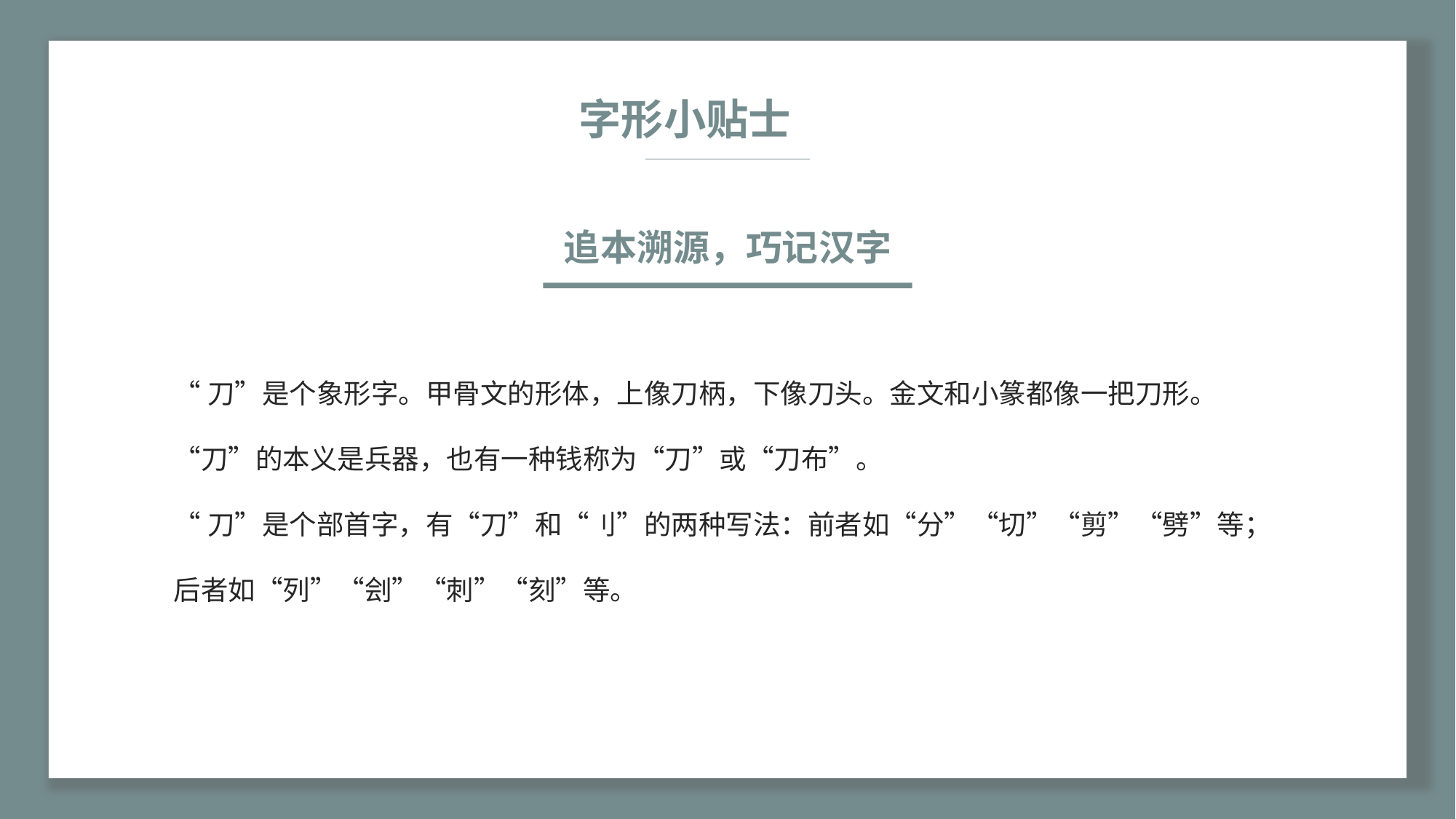

字形小贴士
追本溯源，巧记汉字

“刀”是个象形字。甲骨文的形体，上像刀柄，下像刀头。金文和小篆都像一把刀形。“刀”的本义是兵器，也有一种钱称为“刀”或“刀布”。
“刀”是个部首字，有“刀”和“刂”的两种写法：前者如“分”“切”“剪”“劈”等；后者如“列”“刽”“刺”“刻”等。